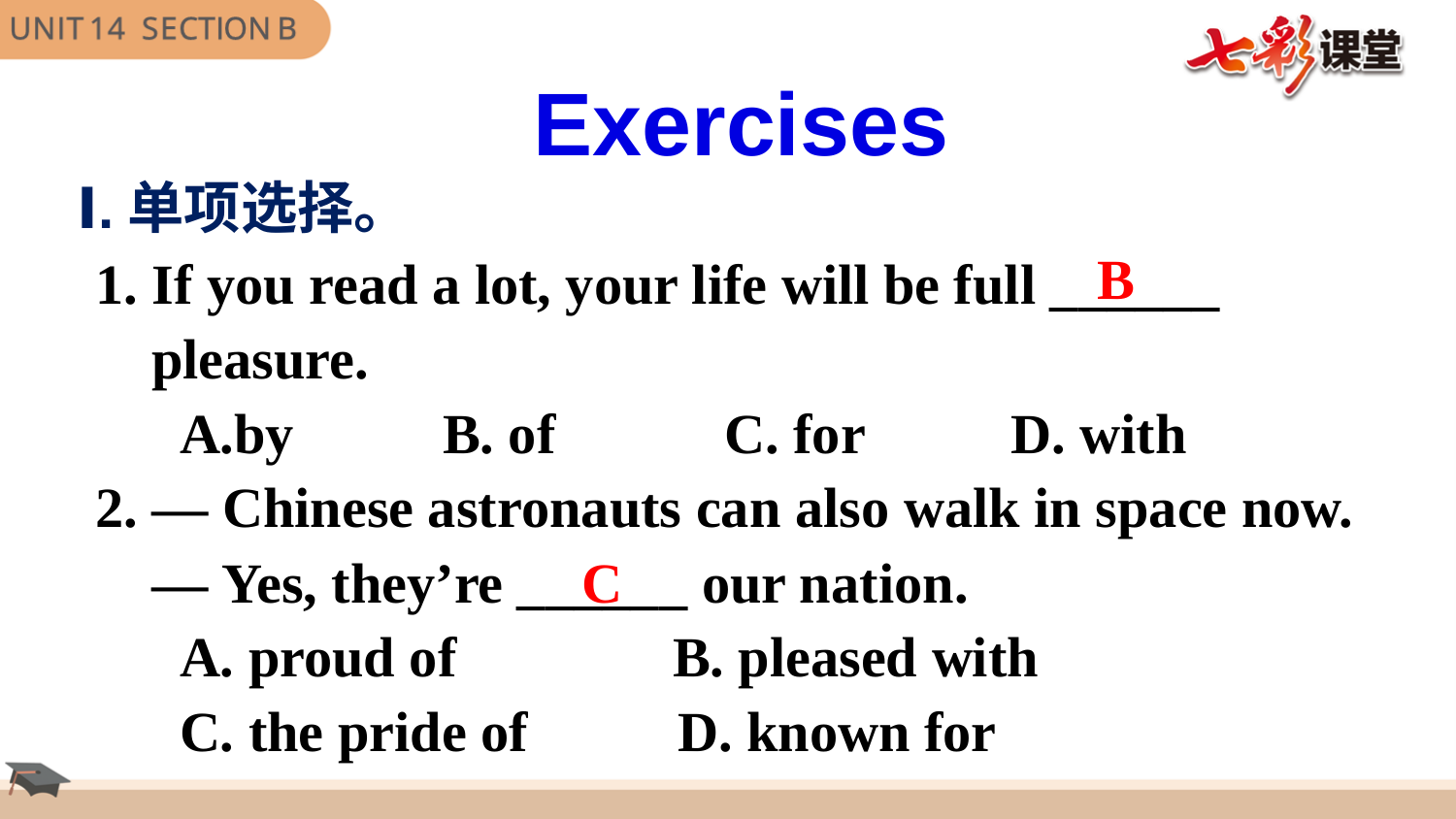

Exercises
Ⅰ.单项选择。
B
1. If you read a lot, your life will be full ______
    pleasure.
      A.by	    B. of            C. for	   D. with
2. — Chinese astronauts can also walk in space now.
    — Yes, they’re ______ our nation.
      A. proud of 	          B. pleased with
      C. the pride of 	D. known for
C